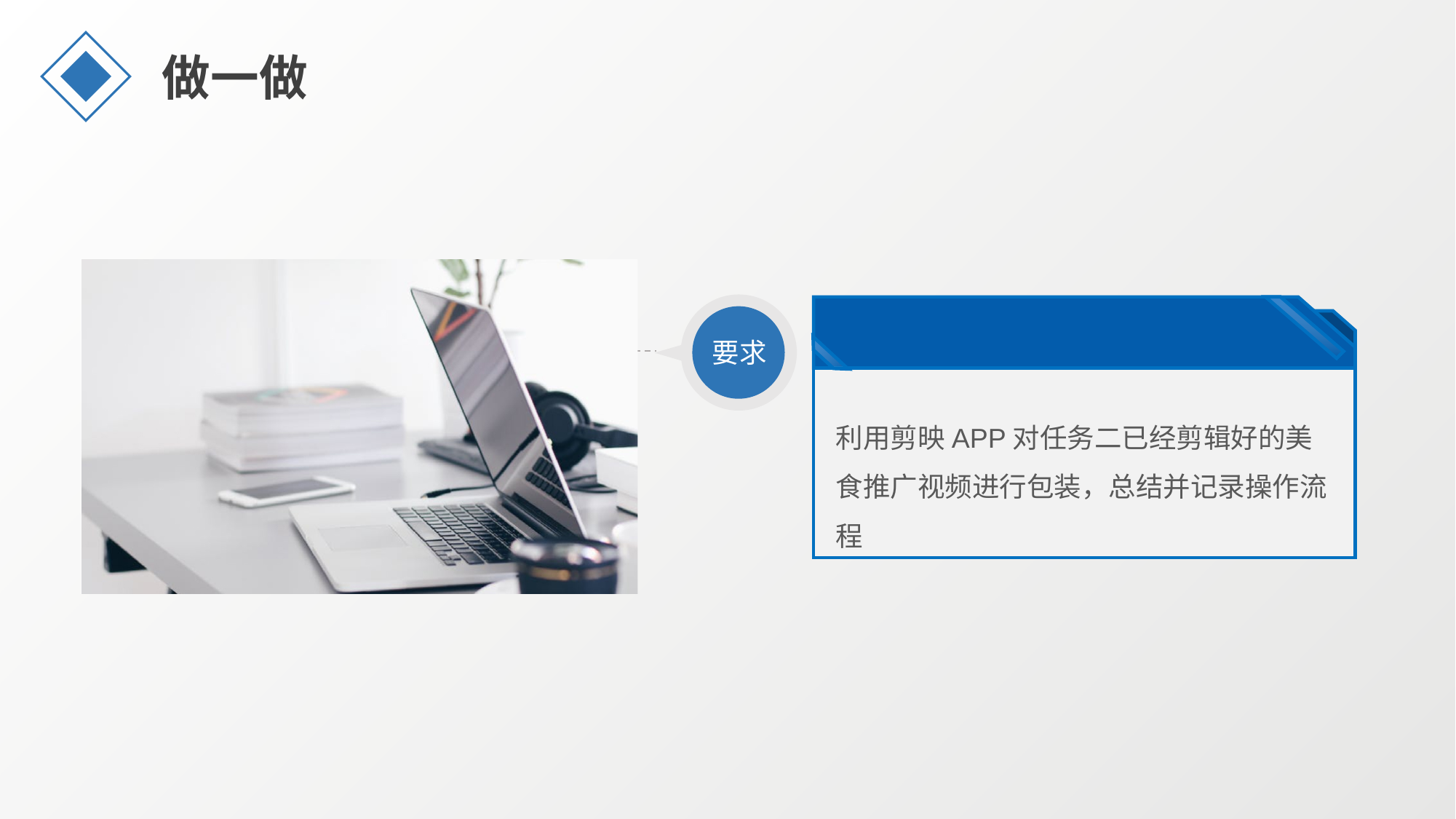

做一做

要求
利用剪映APP对任务二已经剪辑好的美食推广视频进行包装，总结并记录操作流程